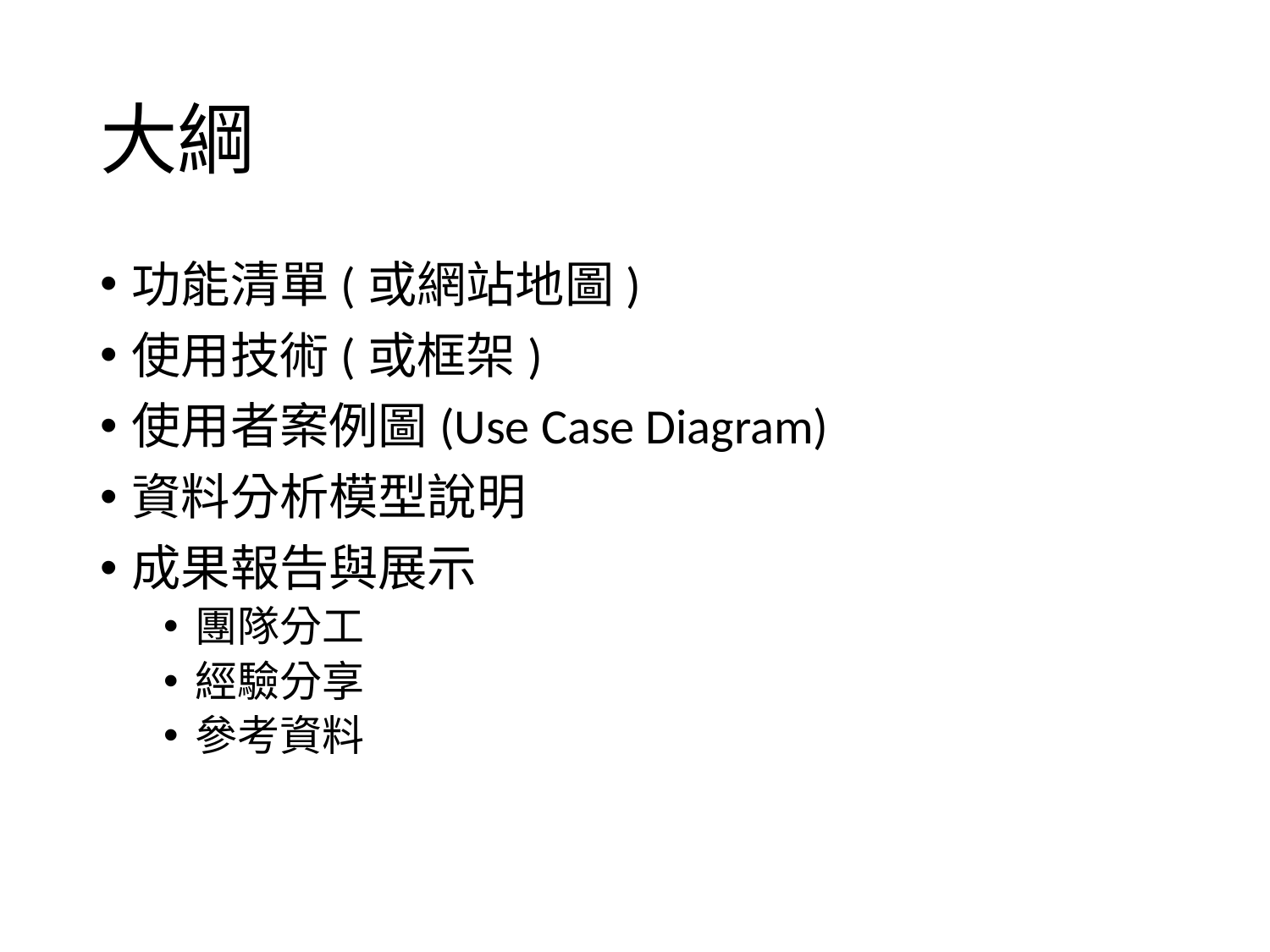

# 大綱
功能清單(或網站地圖)
使用技術(或框架)
使用者案例圖(Use Case Diagram)
資料分析模型說明
成果報告與展示
團隊分工
經驗分享
參考資料